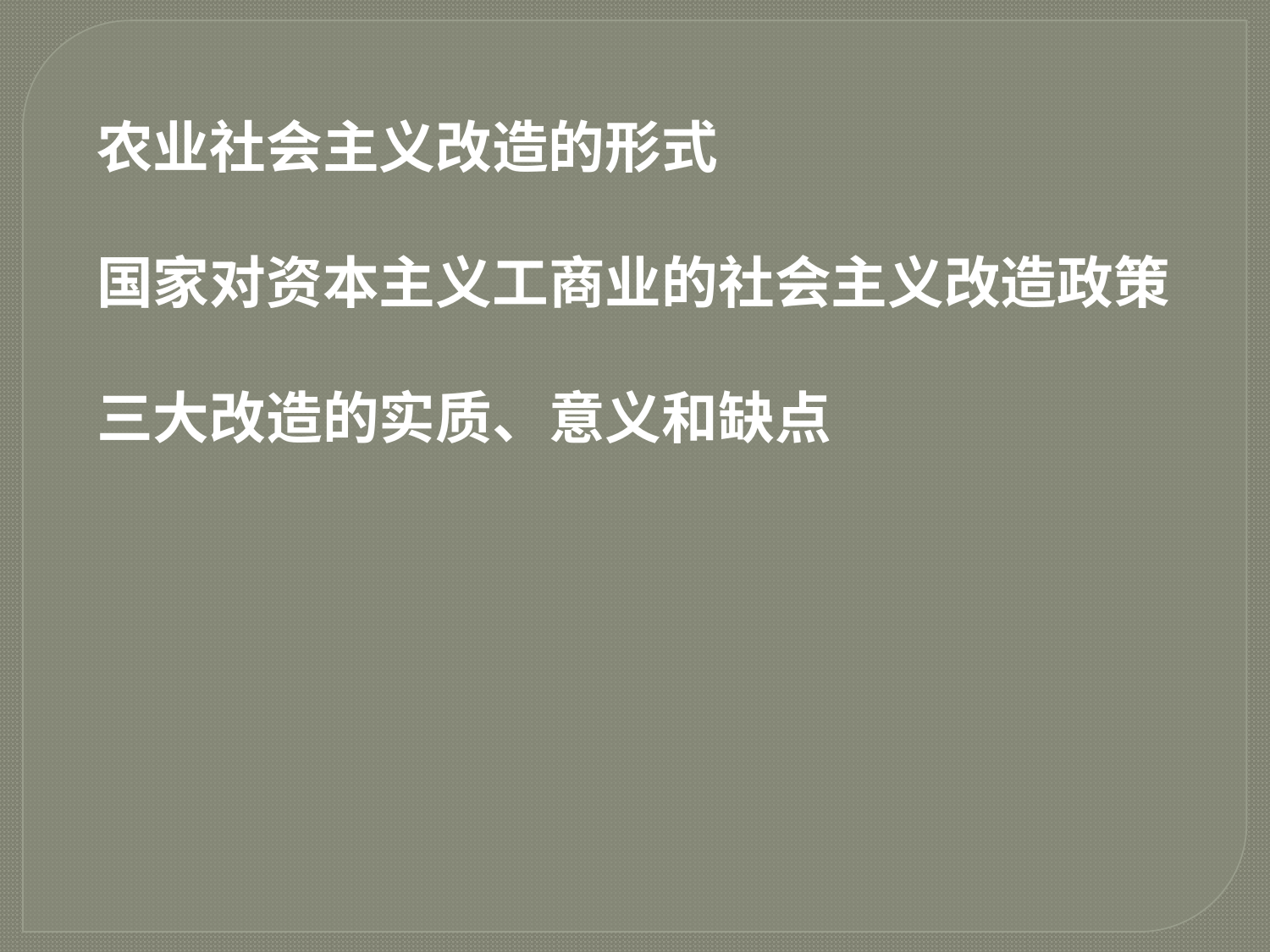

农业社会主义改造的形式

国家对资本主义工商业的社会主义改造政策

三大改造的实质、意义和缺点